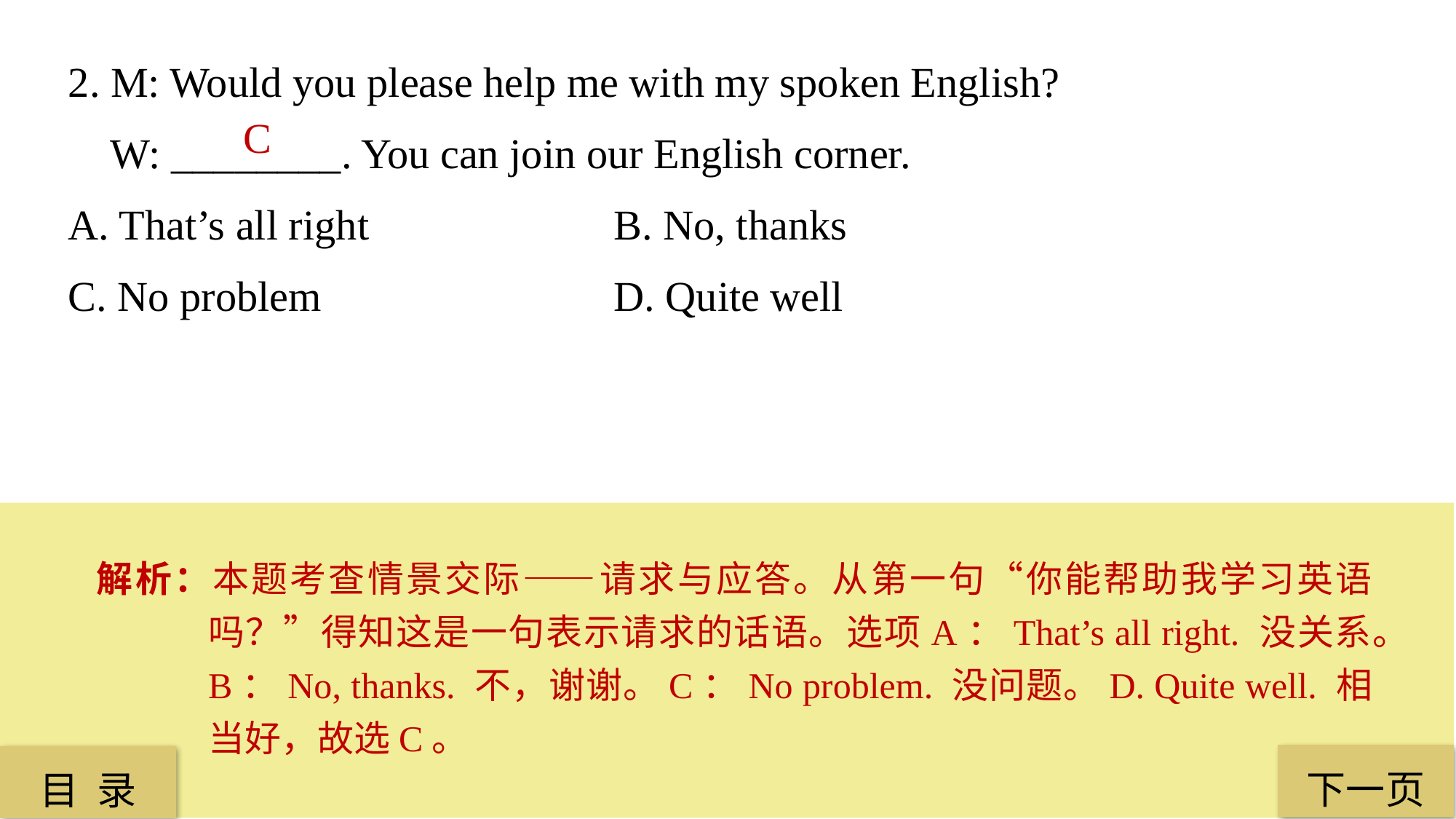

2. M: Would you please help me with my spoken English?
    W: ________. You can join our English corner.
A. That’s all right 			B. No, thanks
C. No problem 			D. Quite well
C
解析：本题考查情景交际——请求与应答。从第一句“你能帮助我学习英语吗？”得知这是一句表示请求的话语。选项A：That’s all right. 没关系。B：No, thanks. 不，谢谢。C：No problem. 没问题。D. Quite well. 相当好，故选C。